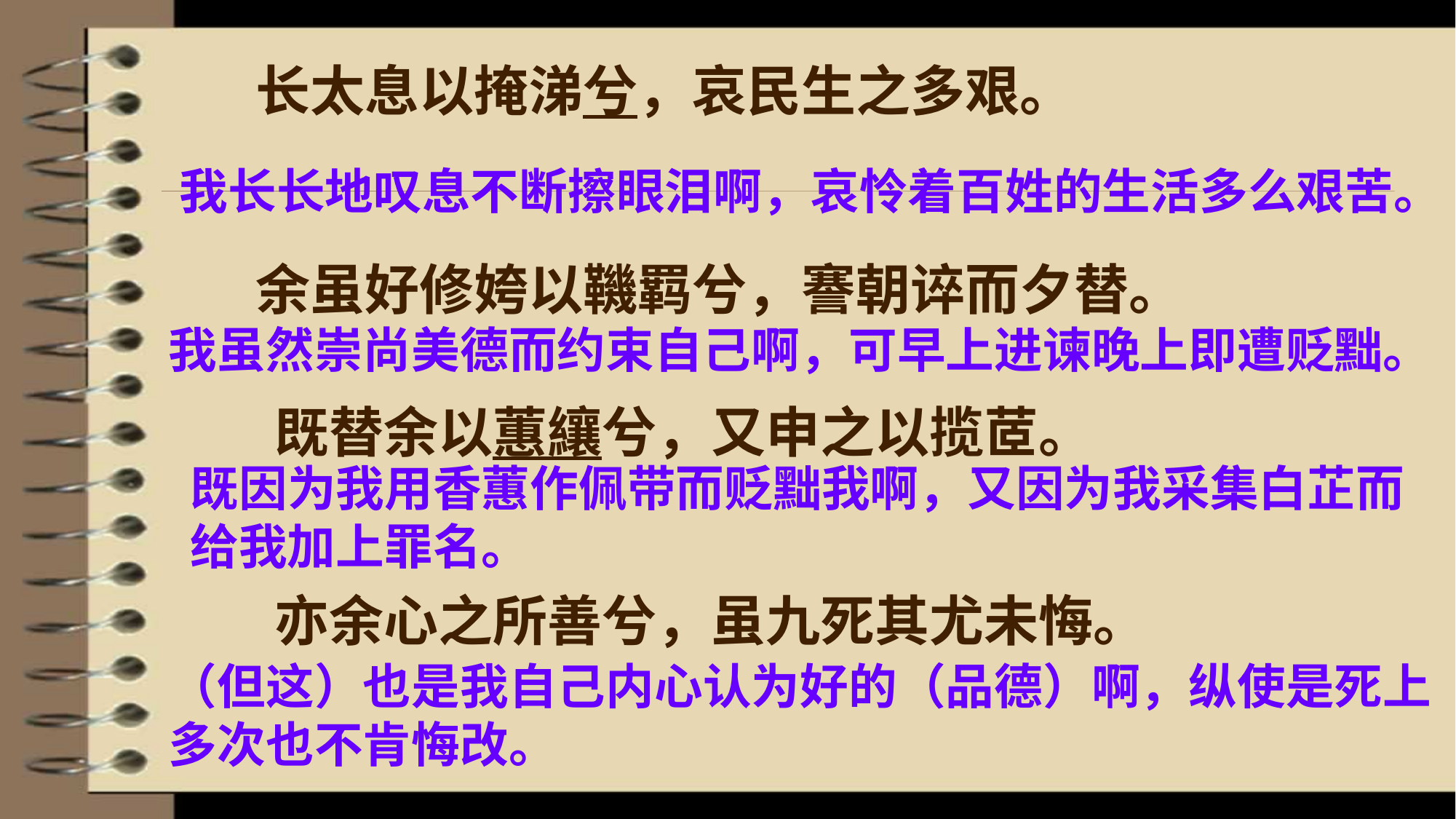

长太息以掩涕兮，哀民生之多艰。

余虽好修姱以鞿羁兮，謇朝谇而夕替。

我长长地叹息不断擦眼泪啊，哀怜着百姓的生活多么艰苦。
我虽然崇尚美德而约束自己啊，可早上进谏晚上即遭贬黜。
既替余以蕙纕兮，又申之以揽茝。

亦余心之所善兮，虽九死其尤未悔。

既因为我用香蕙作佩带而贬黜我啊，又因为我采集白芷而给我加上罪名。
（但这）也是我自己内心认为好的（品德）啊，纵使是死上多次也不肯悔改。